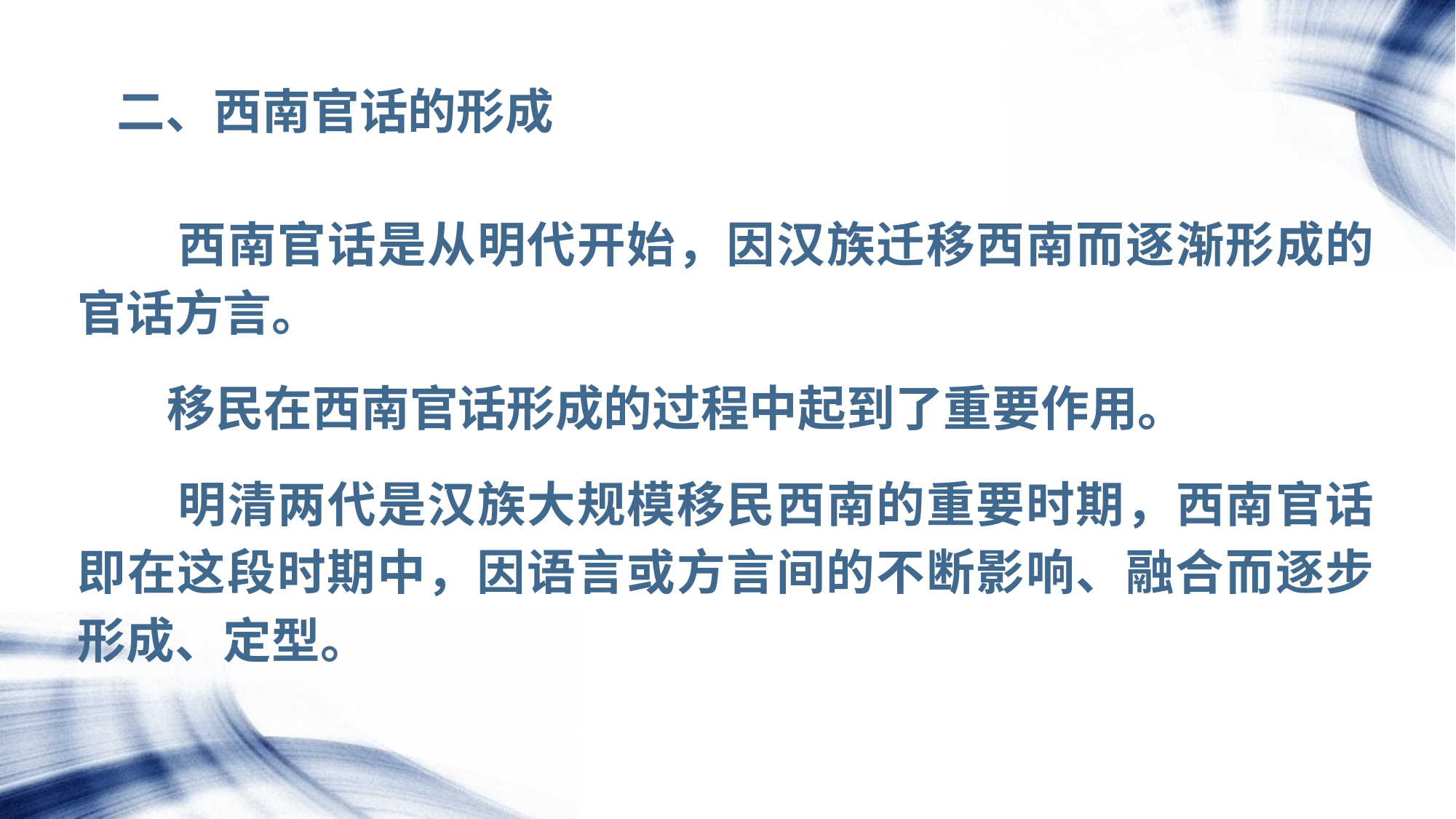

# 二、西南官话的形成
       西南官话是从明代开始，因汉族迁移西南而逐渐形成的官话方言。
       移民在西南官话形成的过程中起到了重要作用。
       明清两代是汉族大规模移民西南的重要时期，西南官话即在这段时期中，因语言或方言间的不断影响、融合而逐步形成、定型。